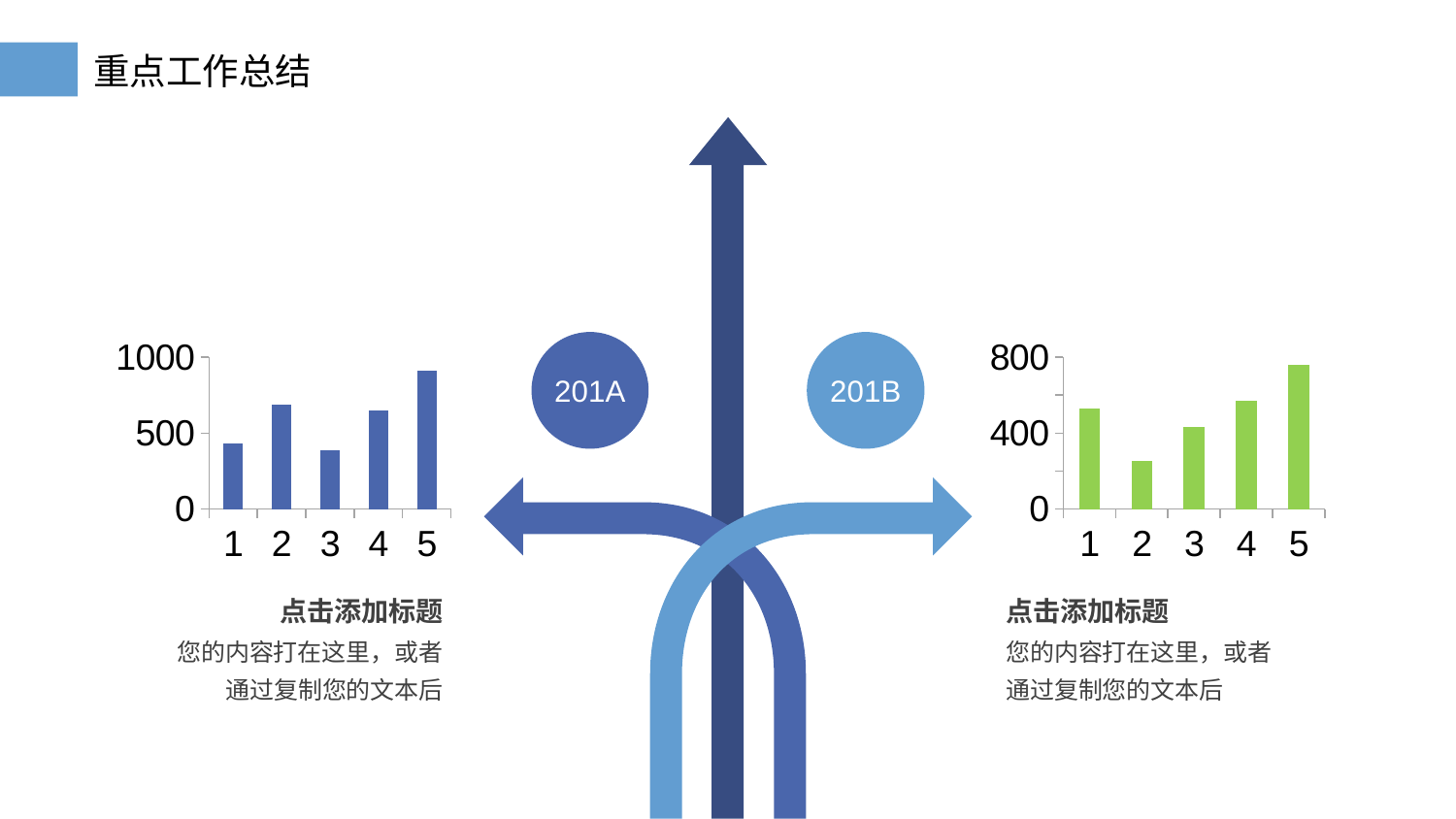

### Chart

| Category |  |
|---|---|

### Chart

| Category |  |
|---|---|
201A
201B

点击添加标题
点击添加标题
您的内容打在这里，或者通过复制您的文本后
您的内容打在这里，或者通过复制您的文本后